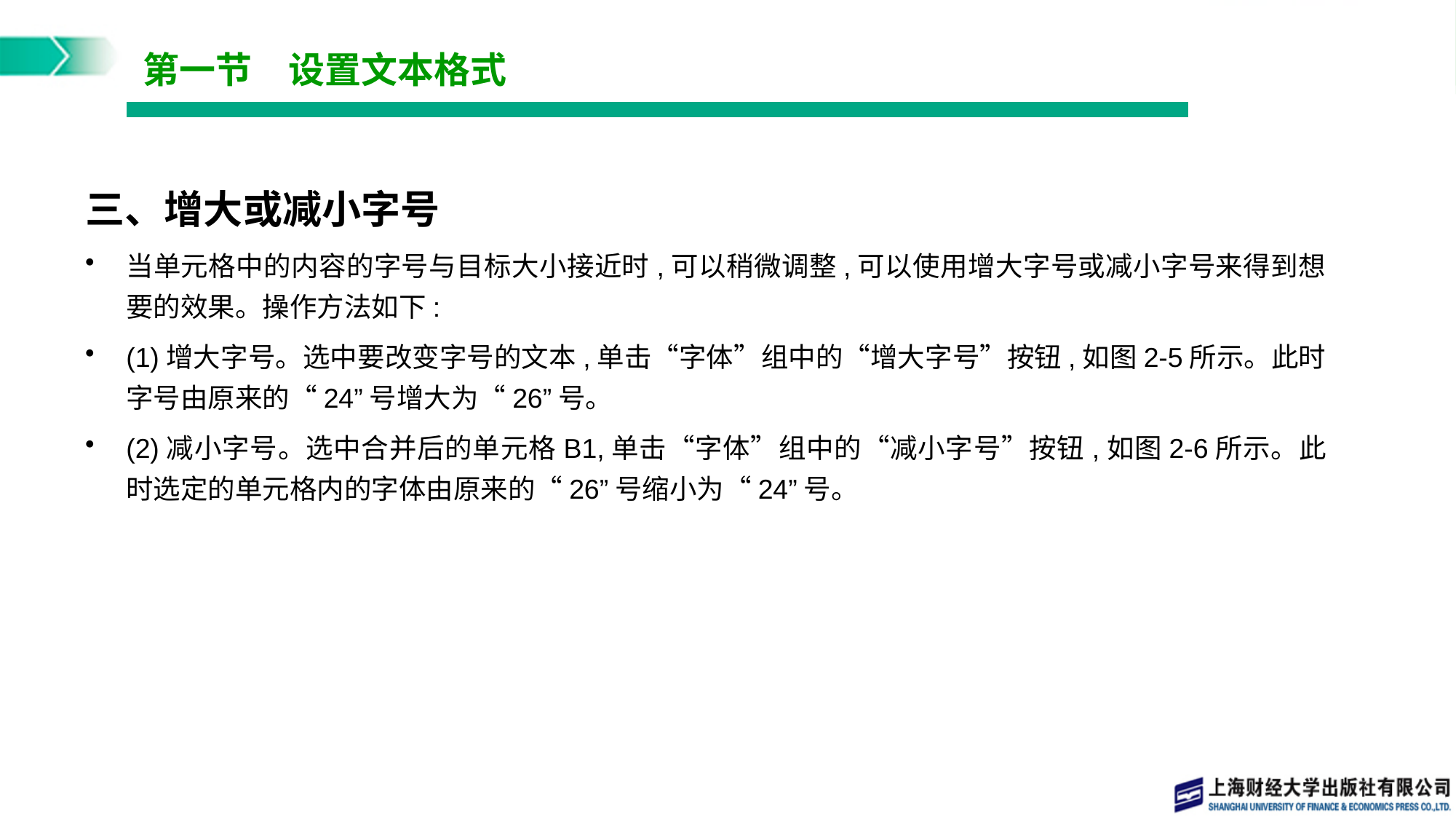

# 第一节　设置文本格式
三、增大或减小字号
当单元格中的内容的字号与目标大小接近时,可以稍微调整,可以使用增大字号或减小字号来得到想要的效果。操作方法如下:
(1)增大字号。选中要改变字号的文本,单击“字体”组中的“增大字号”按钮,如图2-5所示。此时字号由原来的“24”号增大为“26”号。
(2)减小字号。选中合并后的单元格B1,单击“字体”组中的“减小字号”按钮,如图2-6所示。此时选定的单元格内的字体由原来的“26”号缩小为“24”号。